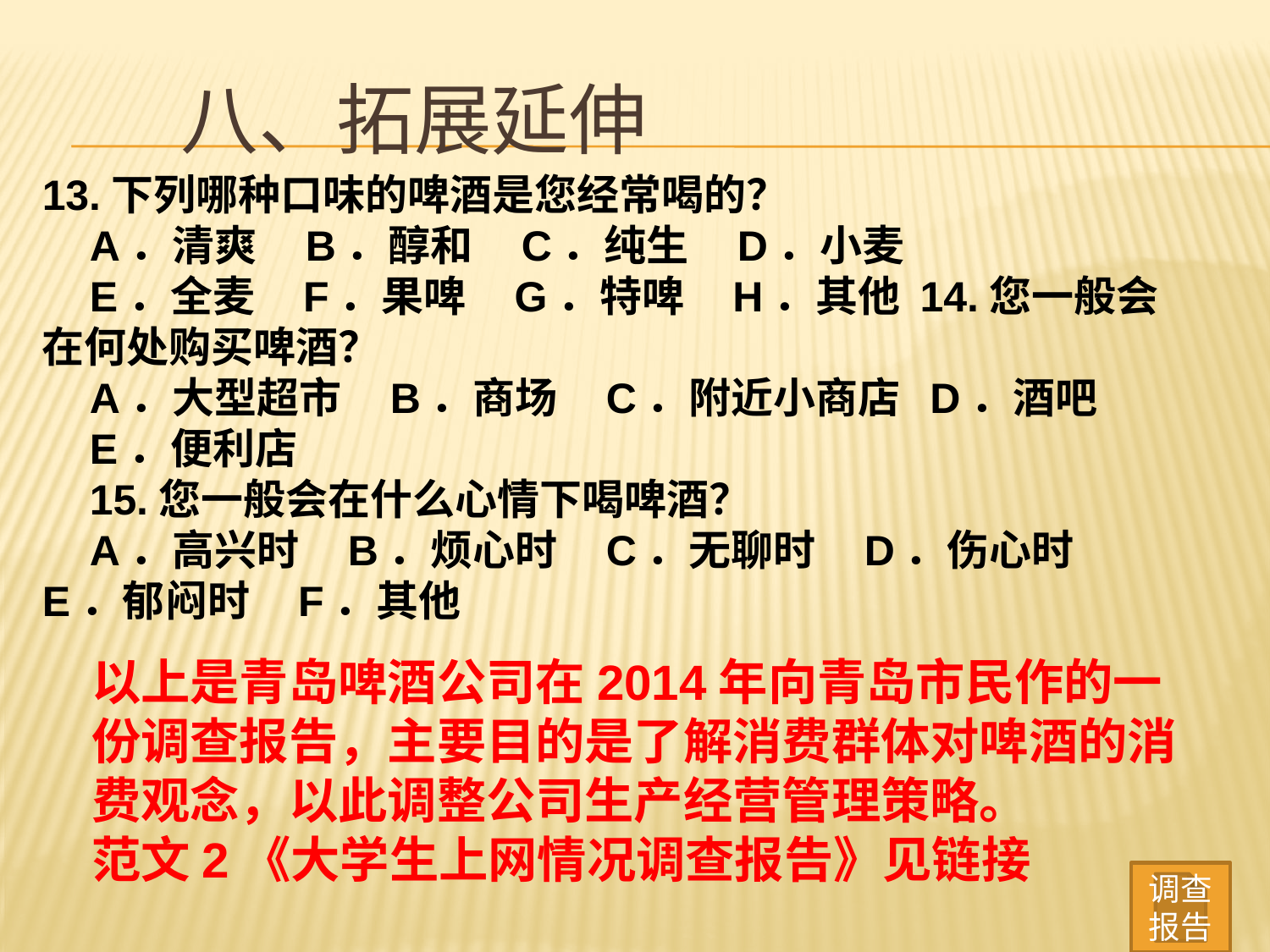

# 八、拓展延伸
13.下列哪种口味的啤酒是您经常喝的？
    A．清爽    B．醇和    C．纯生    D．小麦
    E．全麦    F．果啤    G．特啤    H．其他 14.您一般会在何处购买啤酒？
    A．大型超市    B．商场    C．附近小商店  D．酒吧
    E．便利店
    15.您一般会在什么心情下喝啤酒？
    A．高兴时    B．烦心时    C．无聊时    D．伤心时
E．郁闷时    F．其他
以上是青岛啤酒公司在2014年向青岛市民作的一份调查报告，主要目的是了解消费群体对啤酒的消费观念，以此调整公司生产经营管理策略。
范文2《大学生上网情况调查报告》见链接
调查报告